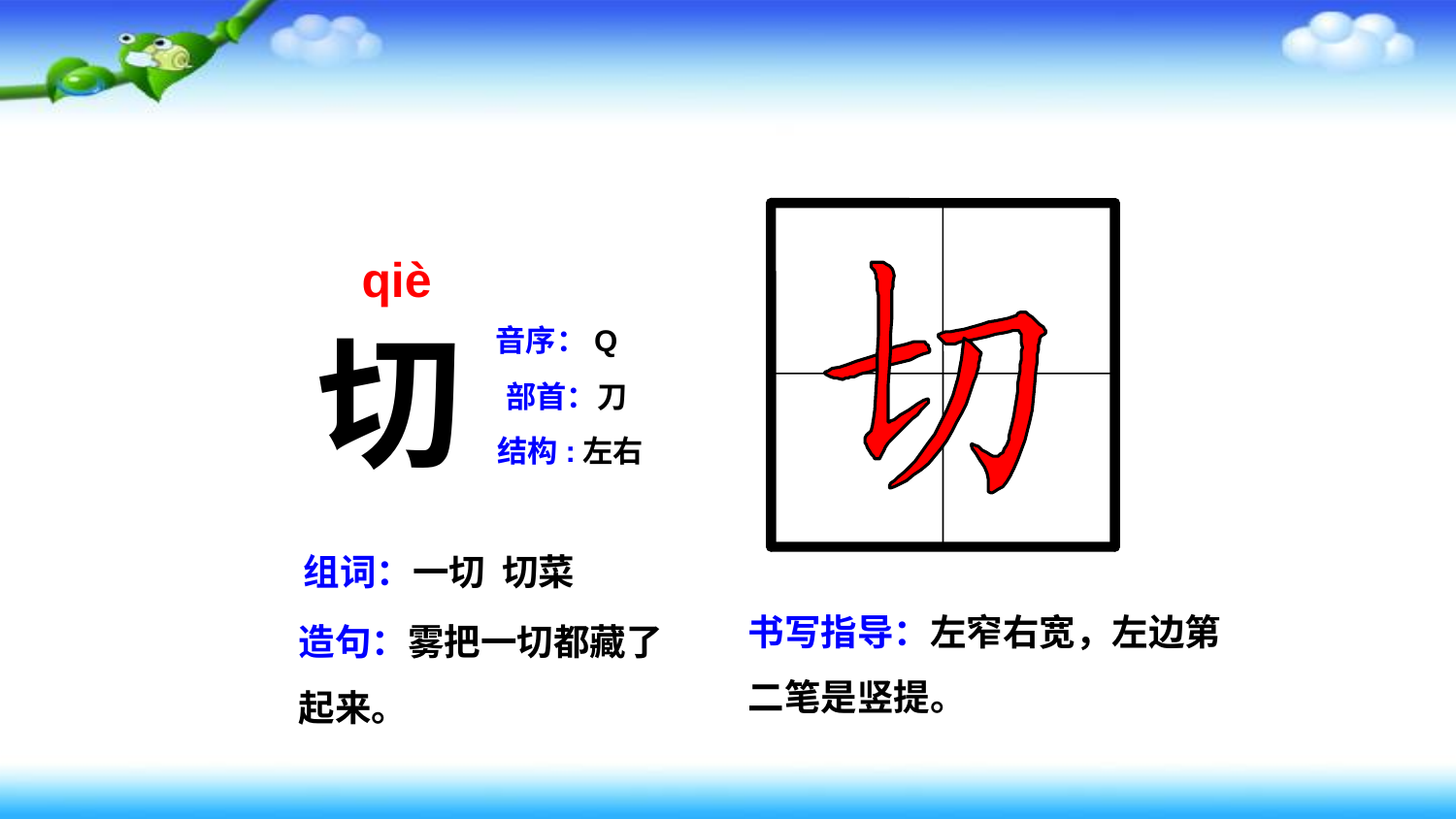

qiè

切

音序：Q

部首：刀
结构:左右
组词：一切  切菜
书写指导：左窄右宽，左边第二笔是竖提。
造句：雾把一切都藏了起来。